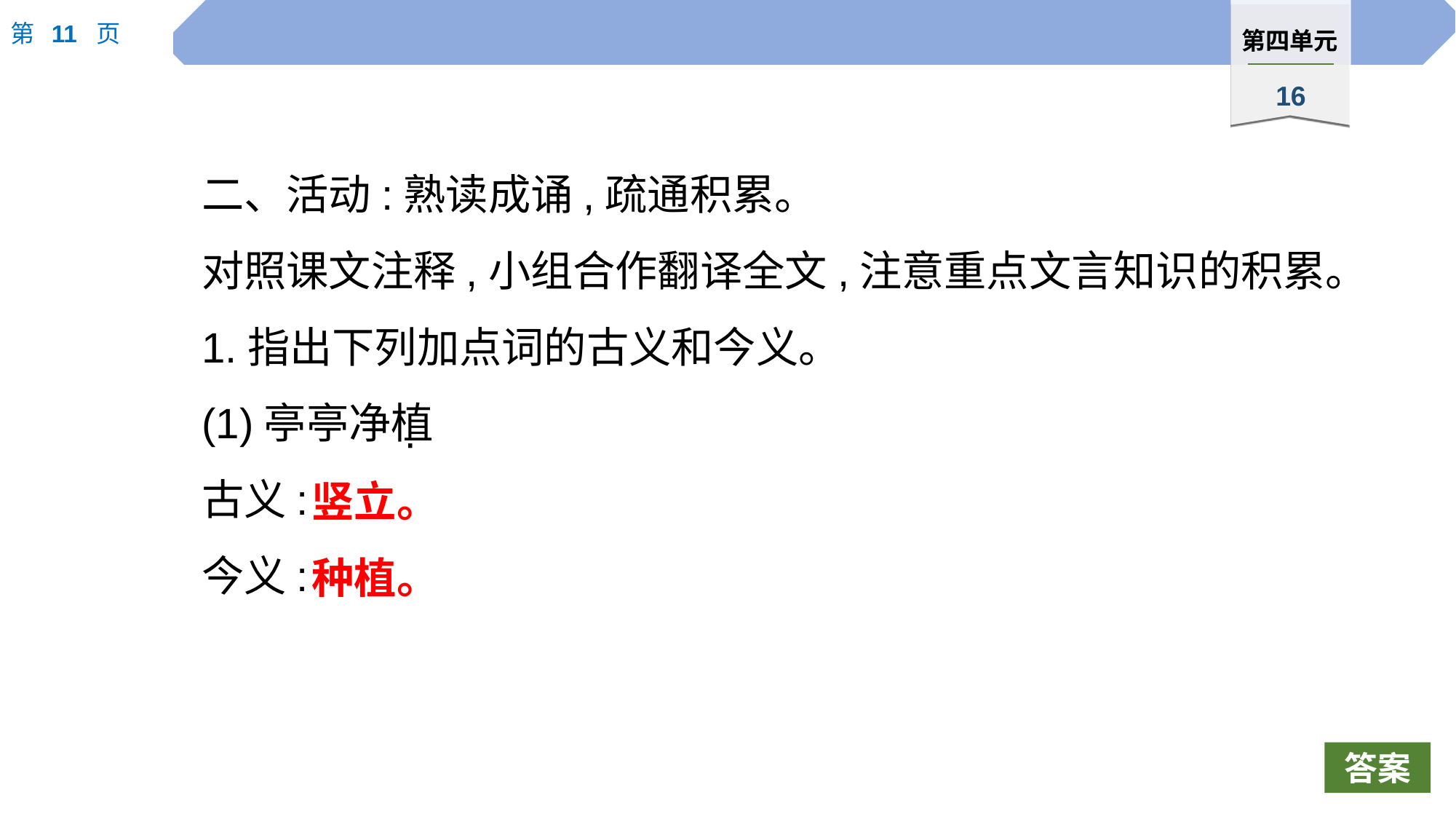

二、活动:熟读成诵,疏通积累。
对照课文注释,小组合作翻译全文,注意重点文言知识的积累。
1.指出下列加点词的古义和今义。
(1)亭亭净植
古义:
今义:
·
竖立。
种植。
答案